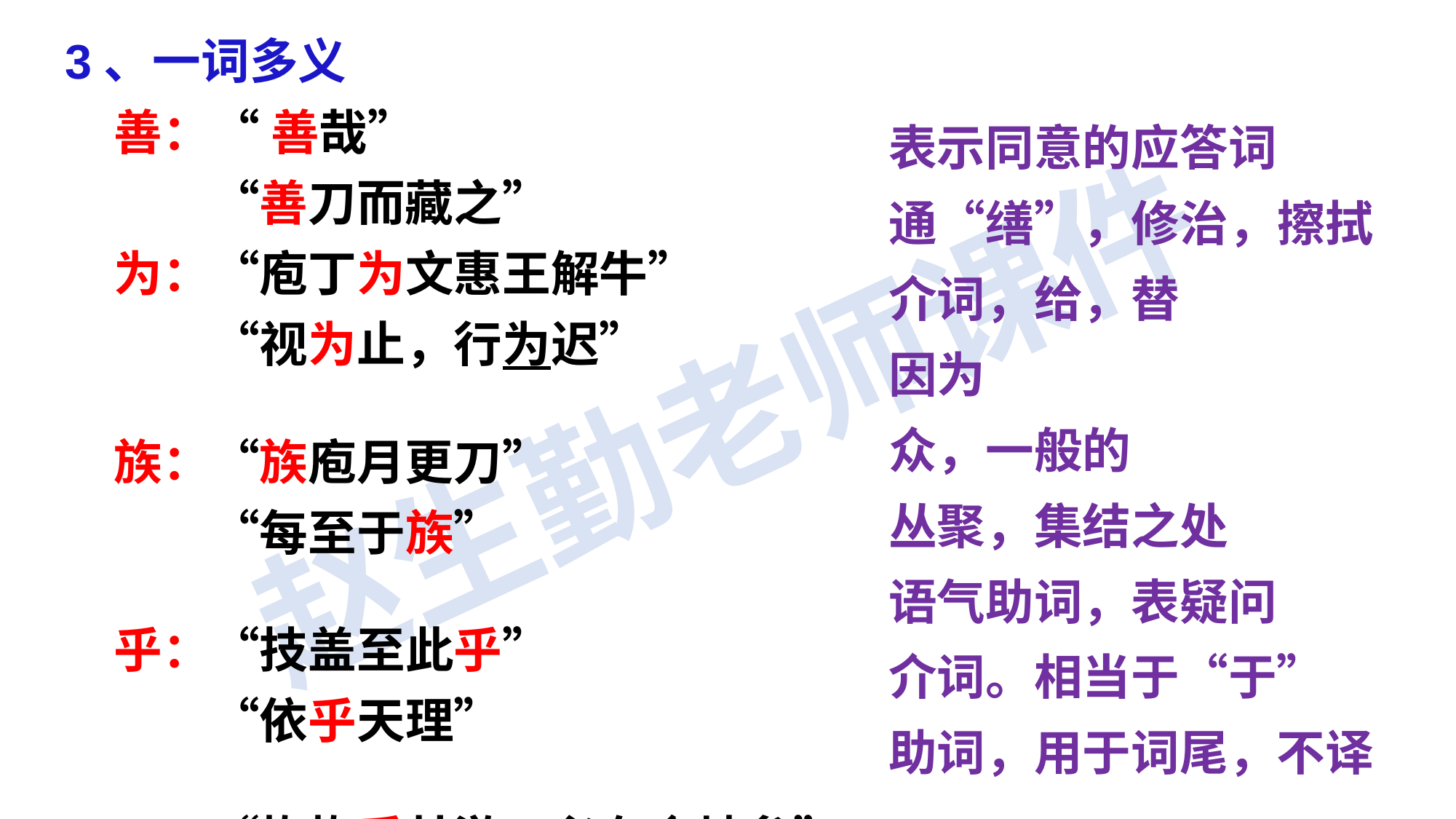

3、一词多义
　善：“ 善哉”
　　　“善刀而藏之”
　为：“庖丁为文惠王解牛”
　　　“视为止，行为迟”
　族：“族庖月更刀”
　　　“每至于族”
　乎：“技盖至此乎”
　　　“依乎天理”
　　　“恢恢乎其游刃必有余地矣”
表示同意的应答词
通“缮”，修治，擦拭
介词，给，替
因为
众，一般的
丛聚，集结之处
语气助词，表疑问
介词。相当于“于”
助词，用于词尾，不译